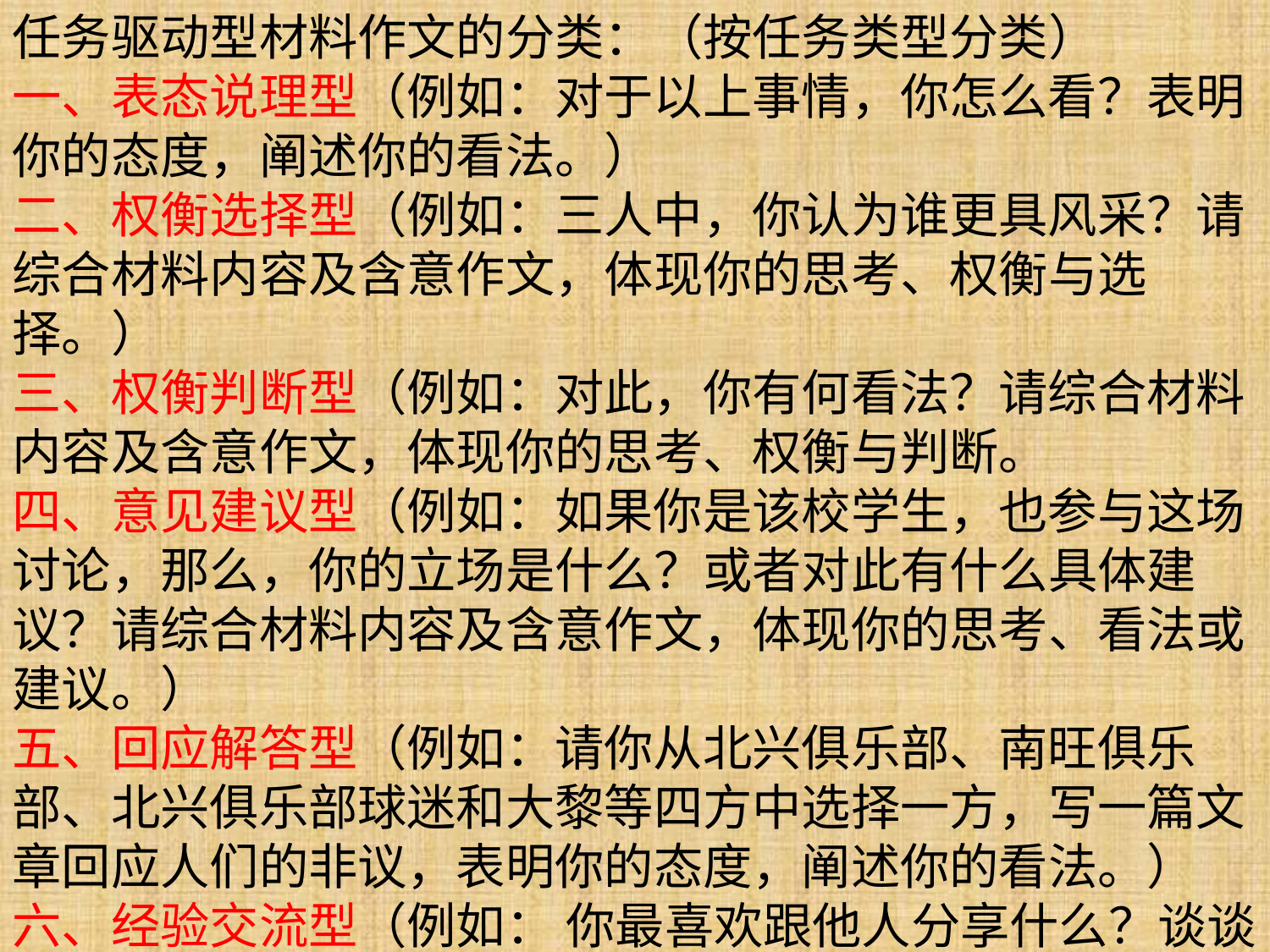

任务驱动型材料作文的分类：（按任务类型分类）
一、表态说理型（例如：对于以上事情，你怎么看？表明你的态度，阐述你的看法。）
二、权衡选择型（例如：三人中，你认为谁更具风采？请综合材料内容及含意作文，体现你的思考、权衡与选择。）
三、权衡判断型（例如：对此，你有何看法？请综合材料内容及含意作文，体现你的思考、权衡与判断。
四、意见建议型（例如：如果你是该校学生，也参与这场讨论，那么，你的立场是什么？或者对此有什么具体建议？请综合材料内容及含意作文，体现你的思考、看法或建议。）
五、回应解答型（例如：请你从北兴俱乐部、南旺俱乐部、北兴俱乐部球迷和大黎等四方中选择一方，写一篇文章回应人们的非议，表明你的态度，阐述你的看法。）
六、经验交流型（例如： 你最喜欢跟他人分享什么？谈谈你的经验。）